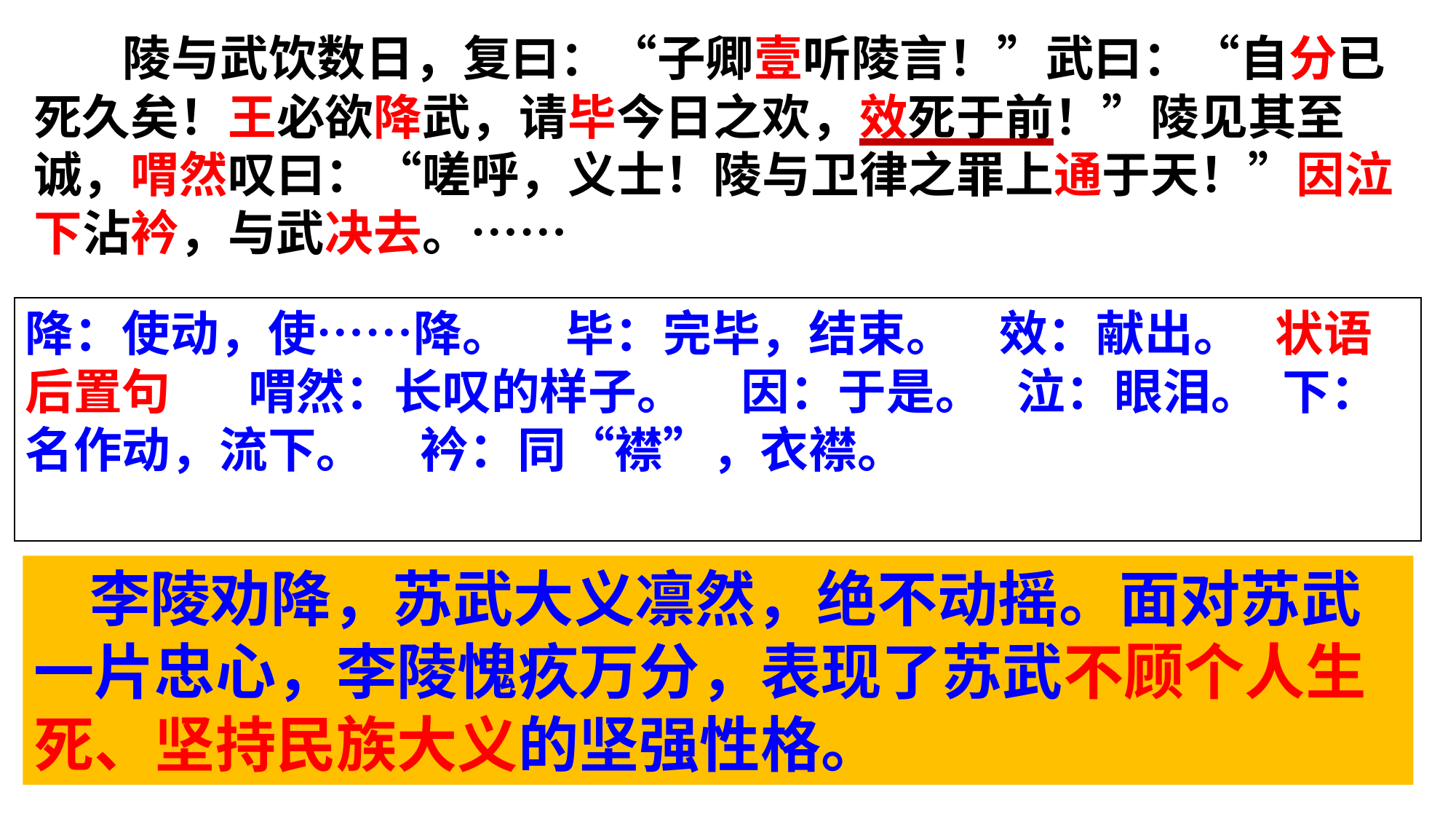

陵与武饮数日，复曰：“子卿壹听陵言！”武曰：“自分已死久矣！王必欲降武，请毕今日之欢，效死于前！”陵见其至诚，喟然叹曰：“嗟呼，义士！陵与卫律之罪上通于天！”因泣下沾衿，与武决去。……

降：使动，使……降。     毕：完毕，结束。    效：献出。   状语后置句       喟然：长叹的样子。     因：于是。   泣：眼泪。  下：名作动，流下。     衿：同“襟”，衣襟。

   李陵劝降，苏武大义凛然，绝不动摇。面对苏武一片忠心，李陵愧疚万分，表现了苏武不顾个人生死、坚持民族大义的坚强性格。